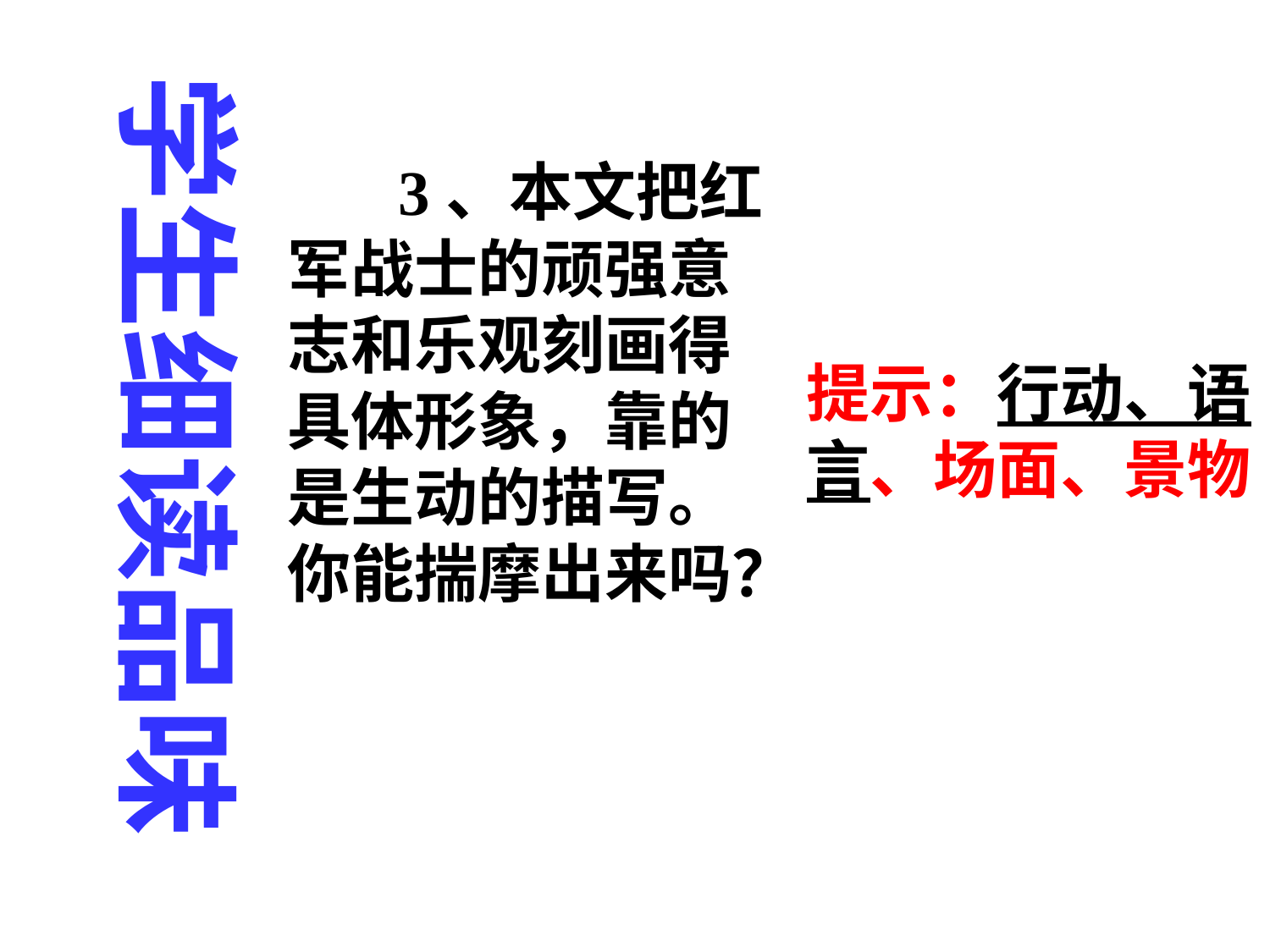

学生细读品味
       3、本文把红军战士的顽强意志和乐观刻画得具体形象，靠的是生动的描写。你能揣摩出来吗？

提示：行动、语言、场面、景物